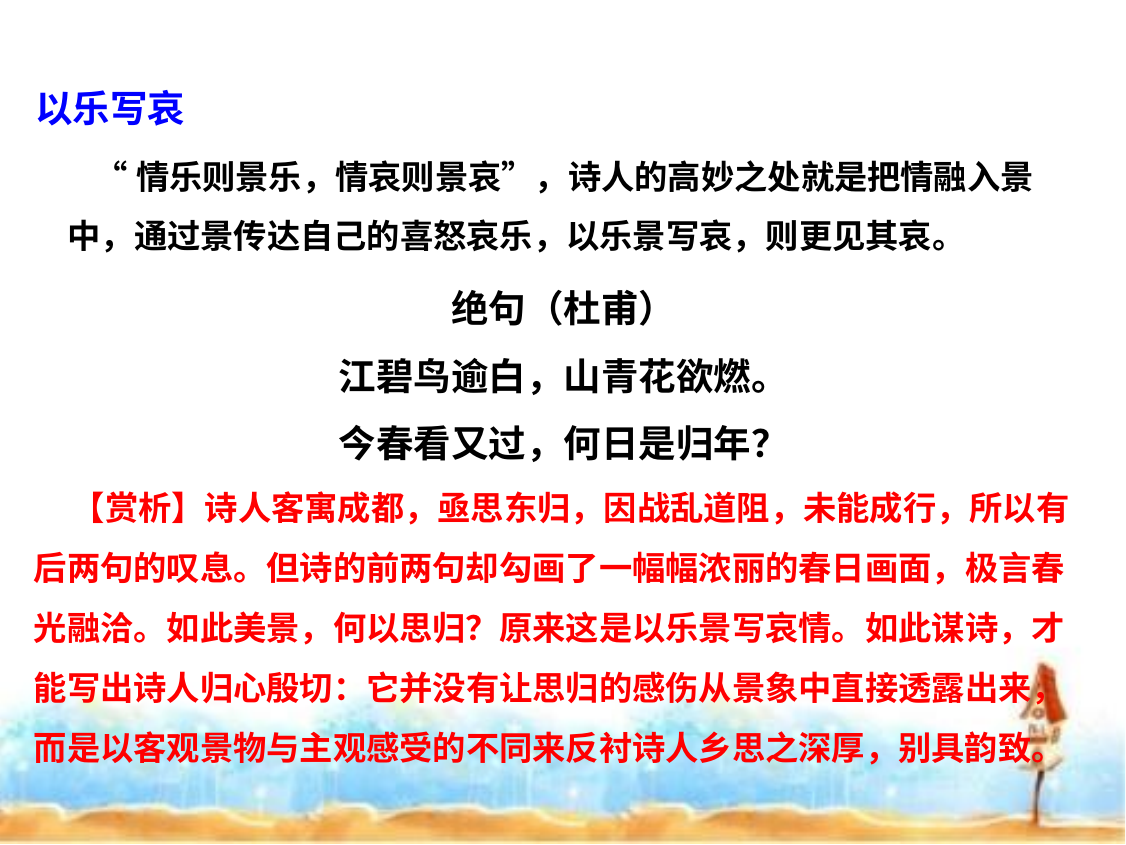

以乐写哀
    “情乐则景乐，情哀则景哀”，诗人的高妙之处就是把情融入景中，通过景传达自己的喜怒哀乐，以乐景写哀，则更见其哀。
绝句（杜甫）
江碧鸟逾白，山青花欲燃。
今春看又过，何日是归年？
    【赏析】诗人客寓成都，亟思东归，因战乱道阻，未能成行，所以有后两句的叹息。但诗的前两句却勾画了一幅幅浓丽的春日画面，极言春光融洽。如此美景，何以思归？原来这是以乐景写哀情。如此谋诗，才能写出诗人归心殷切：它并没有让思归的感伤从景象中直接透露出来，而是以客观景物与主观感受的不同来反衬诗人乡思之深厚，别具韵致。